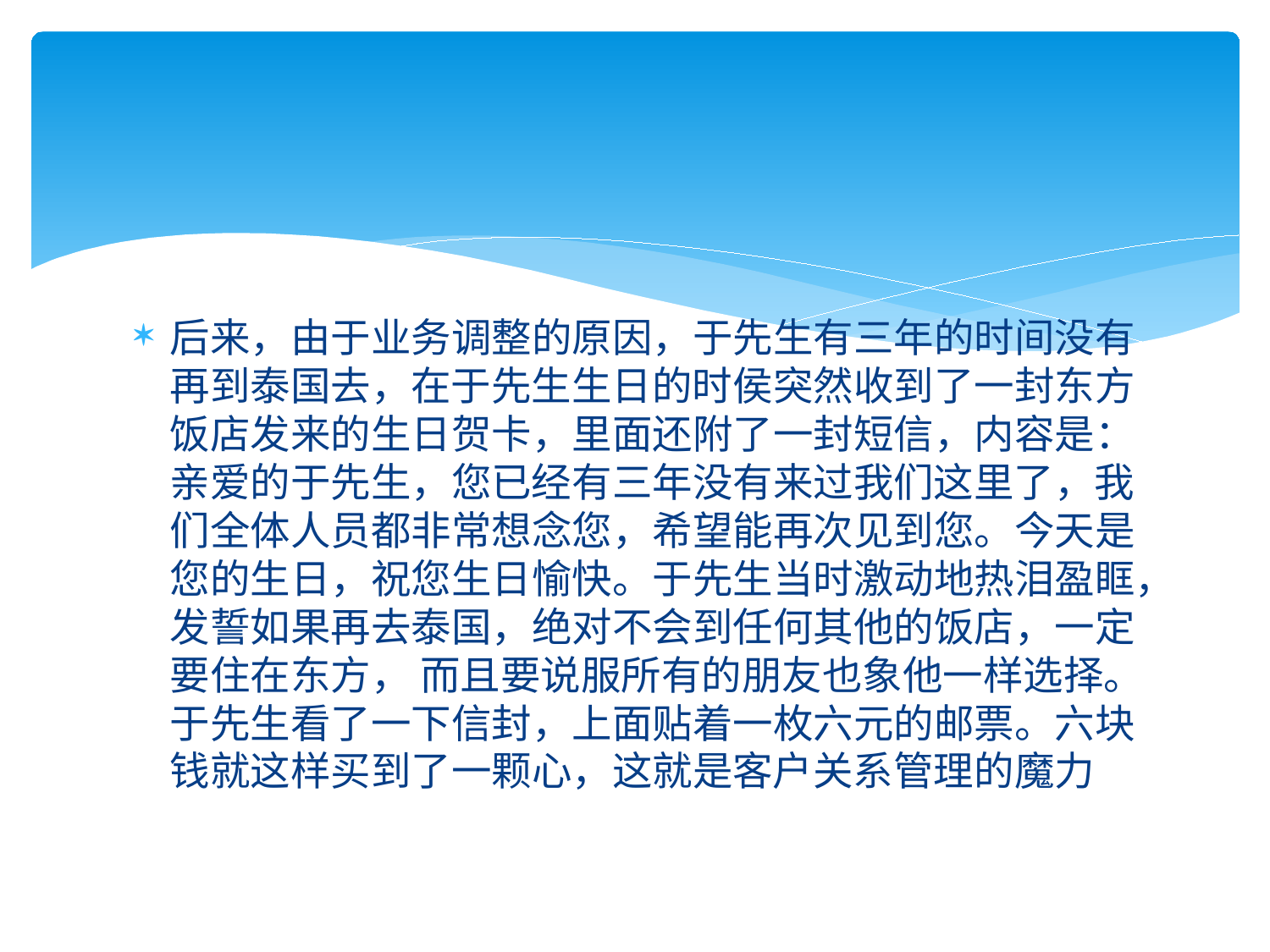

后来，由于业务调整的原因，于先生有三年的时间没有再到泰国去，在于先生生日的时侯突然收到了一封东方饭店发来的生日贺卡，里面还附了一封短信，内容是：亲爱的于先生，您已经有三年没有来过我们这里了，我们全体人员都非常想念您，希望能再次见到您。今天是您的生日，祝您生日愉快。于先生当时激动地热泪盈眶，发誓如果再去泰国，绝对不会到任何其他的饭店，一定要住在东方， 而且要说服所有的朋友也象他一样选择。于先生看了一下信封，上面贴着一枚六元的邮票。六块钱就这样买到了一颗心，这就是客户关系管理的魔力